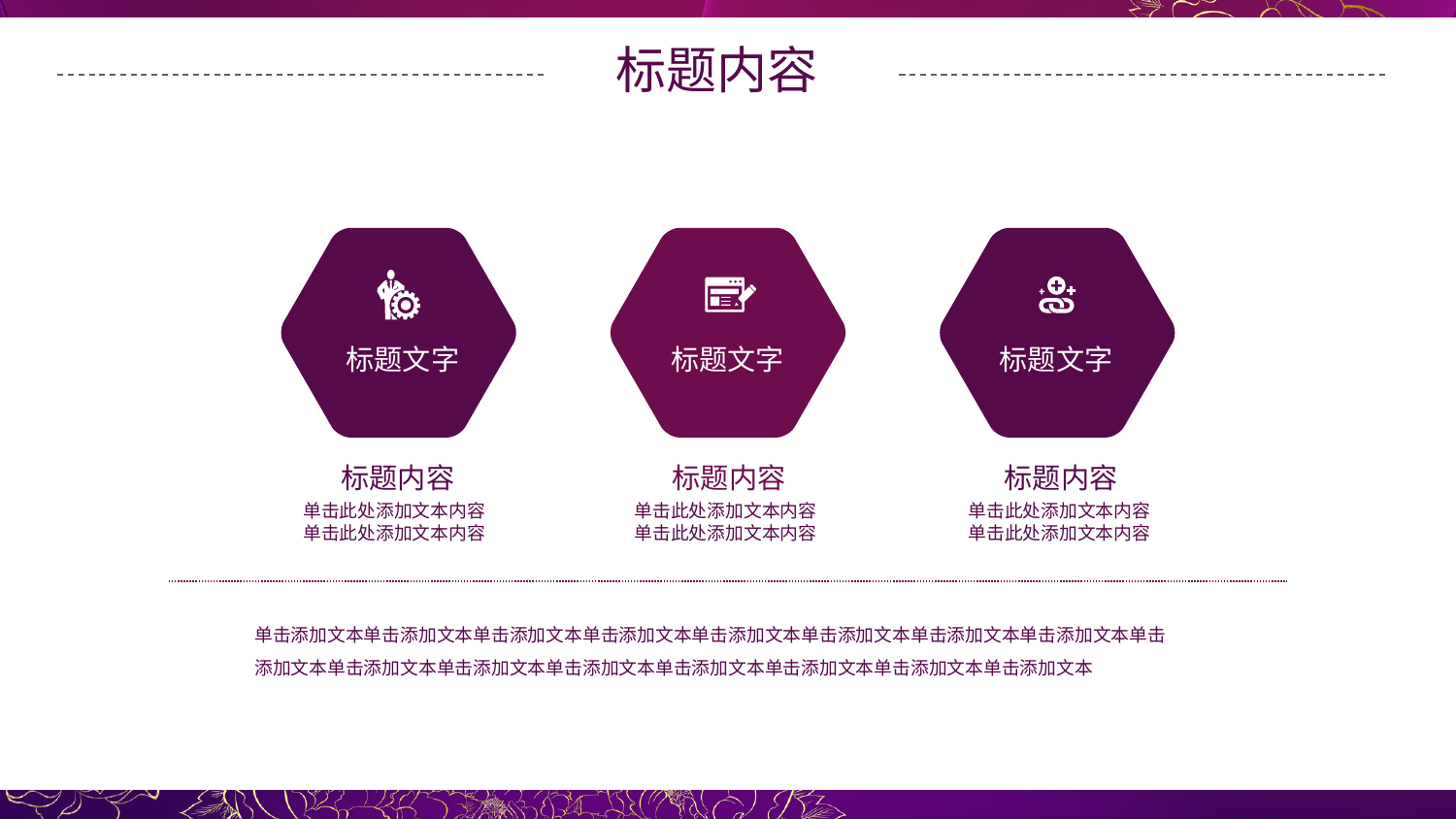

标题内容

标题文字

标题文字

标题文字
标题内容
单击此处添加文本内容
单击此处添加文本内容

标题内容
单击此处添加文本内容
单击此处添加文本内容

标题内容
单击此处添加文本内容
单击此处添加文本内容

单击添加文本单击添加文本单击添加文本单击添加文本单击添加文本单击添加文本单击添加文本单击添加文本单击添加文本单击添加文本单击添加文本单击添加文本单击添加文本单击添加文本单击添加文本单击添加文本